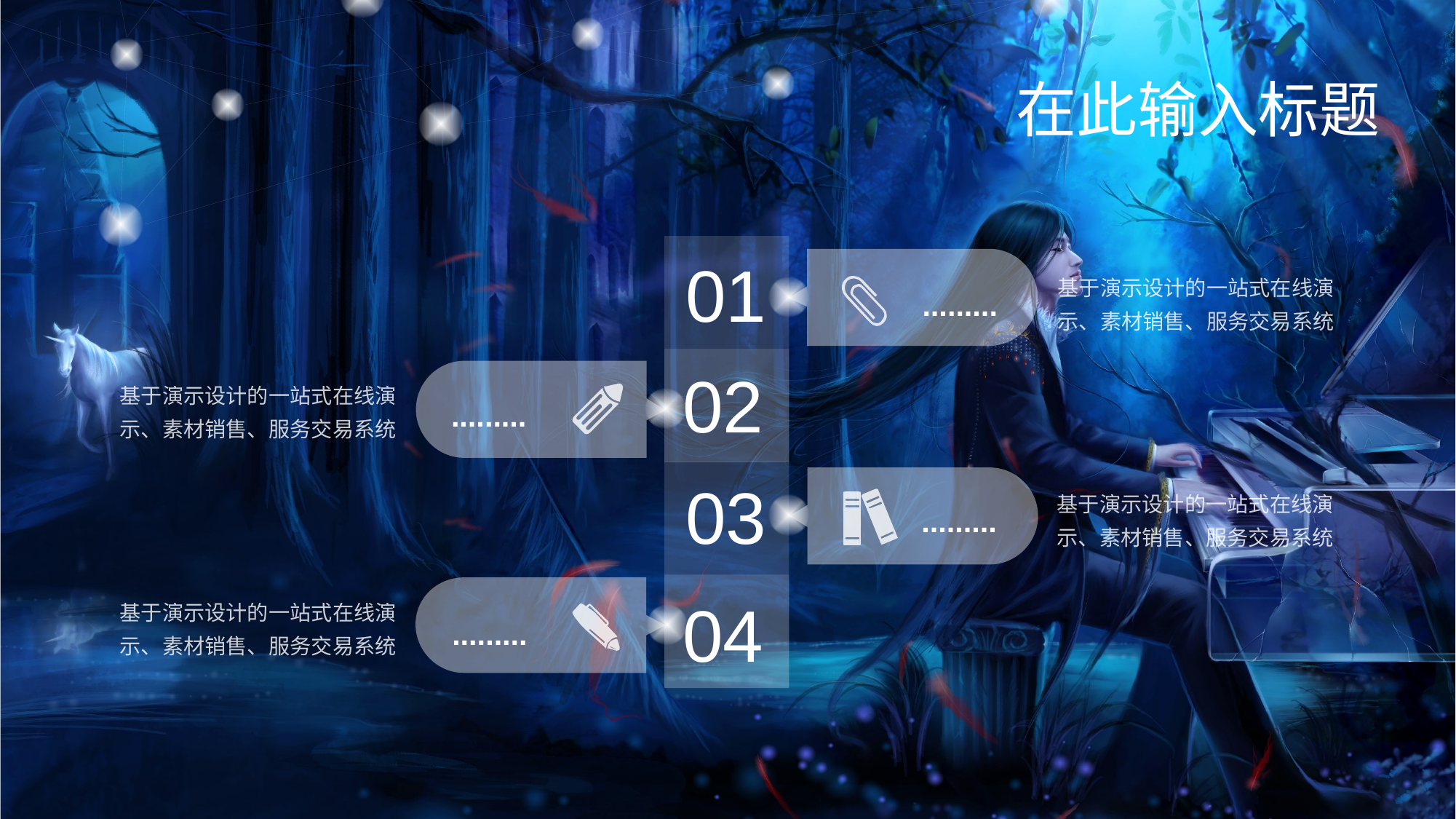

在此输入标题

01

.........

基于演示设计的一站式在线演示、素材销售、服务交易系统

02

.........

基于演示设计的一站式在线演示、素材销售、服务交易系统

03

.........

基于演示设计的一站式在线演示、素材销售、服务交易系统

04

.........

基于演示设计的一站式在线演示、素材销售、服务交易系统